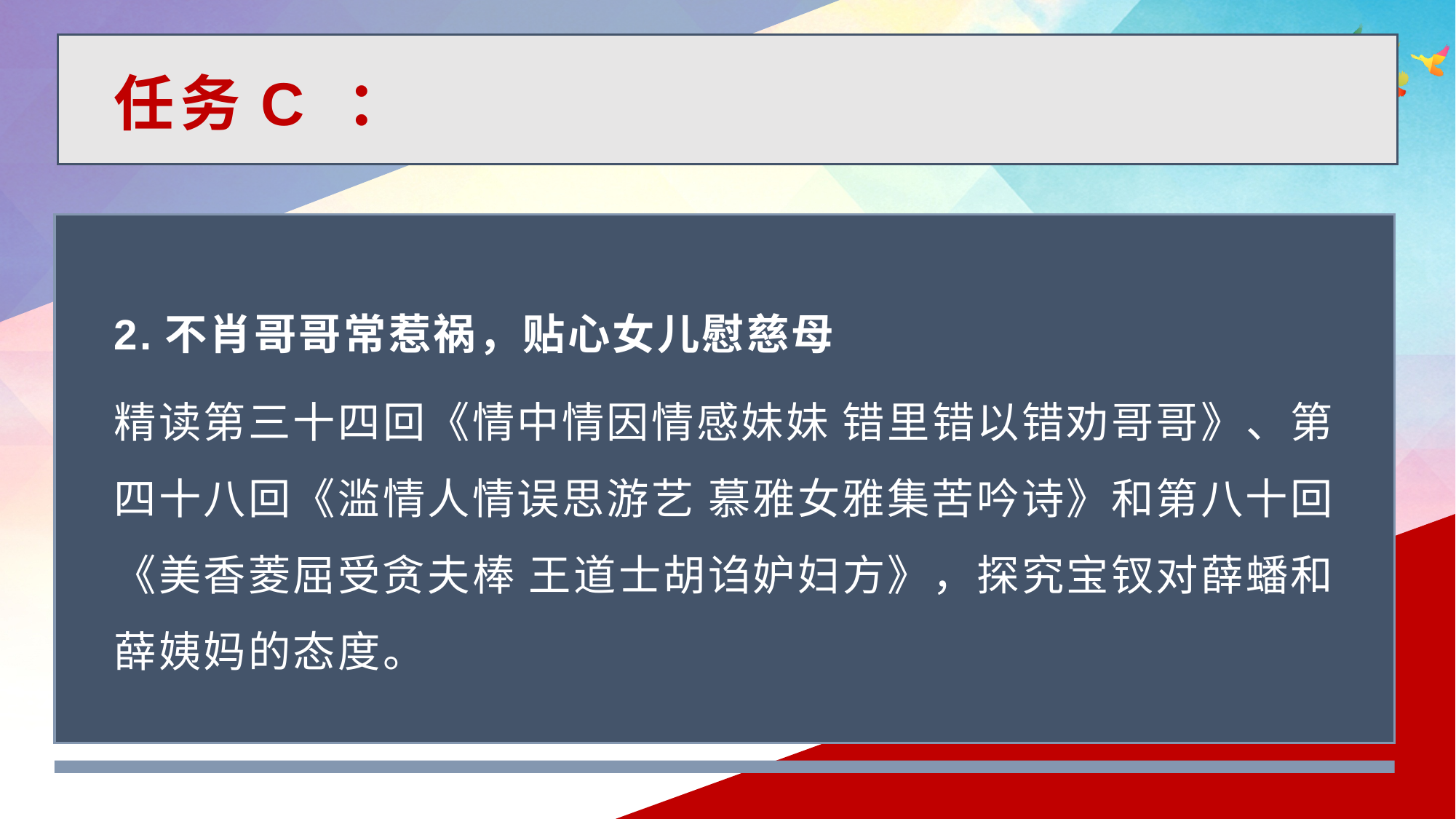

任务C ：

2.不肖哥哥常惹祸，贴心女儿慰慈母
精读第三十四回《情中情因情感妹妹 错里错以错劝哥哥》、第四十八回《滥情人情误思游艺 慕雅女雅集苦吟诗》和第八十回《美香菱屈受贪夫棒 王道士胡诌妒妇方》，探究宝钗对薛蟠和薛姨妈的态度。